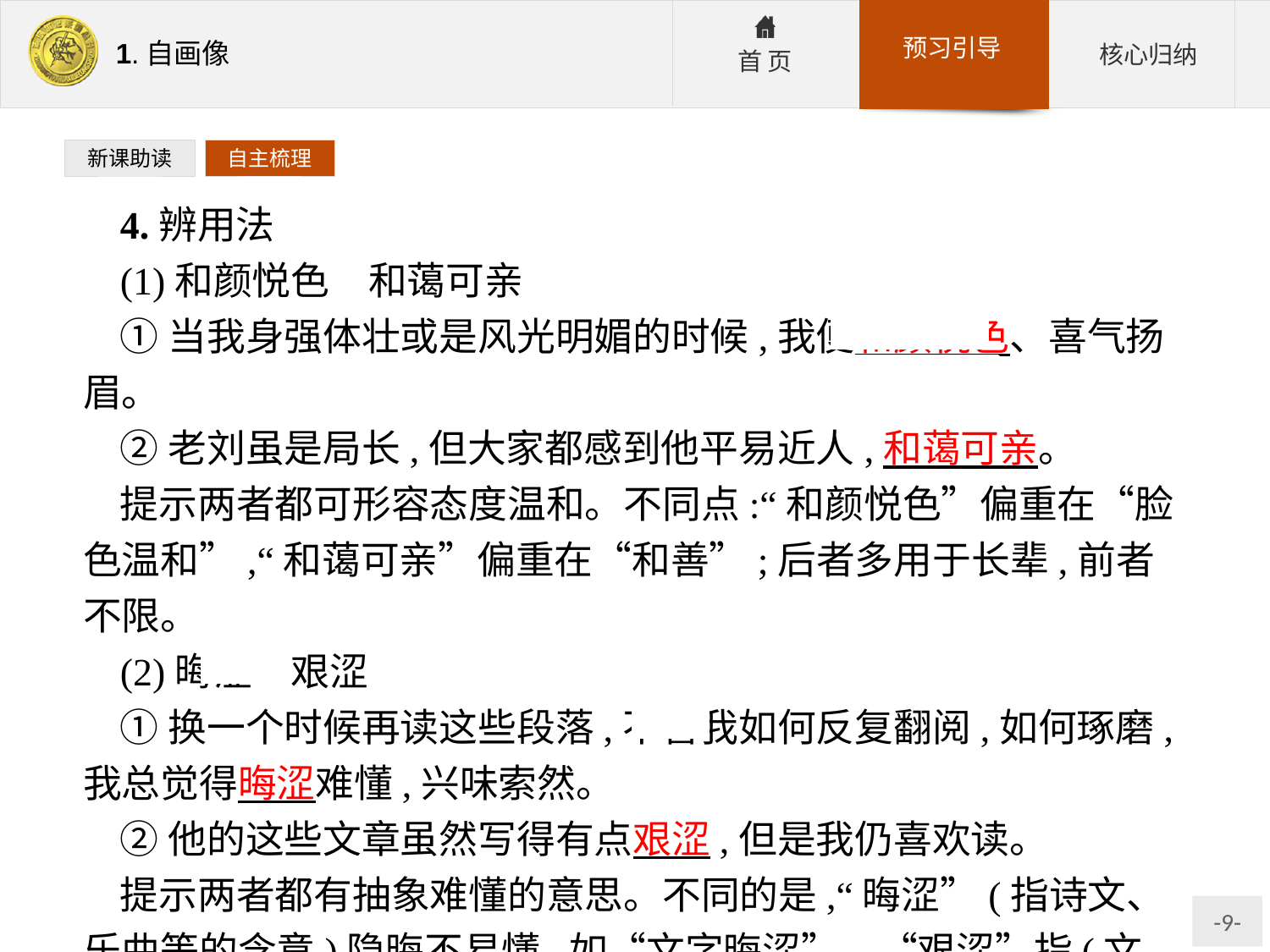

新课助读
自主梳理
4.辨用法
(1)和颜悦色　和蔼可亲
①当我身强体壮或是风光明媚的时候,我便和颜悦色、喜气扬眉。
②老刘虽是局长,但大家都感到他平易近人,和蔼可亲。
提示两者都可形容态度温和。不同点:“和颜悦色”偏重在“脸色温和”,“和蔼可亲”偏重在“和善”;后者多用于长辈,前者不限。
(2)晦涩　艰涩
①换一个时候再读这些段落,不管我如何反复翻阅,如何琢磨,我总觉得晦涩难懂,兴味索然。
②他的这些文章虽然写得有点艰涩,但是我仍喜欢读。
提示两者都有抽象难懂的意思。不同的是,“晦涩”(指诗文、乐曲等的含意)隐晦不易懂,如“文字晦涩”。“艰涩”指(文辞)不流畅,不易理解。